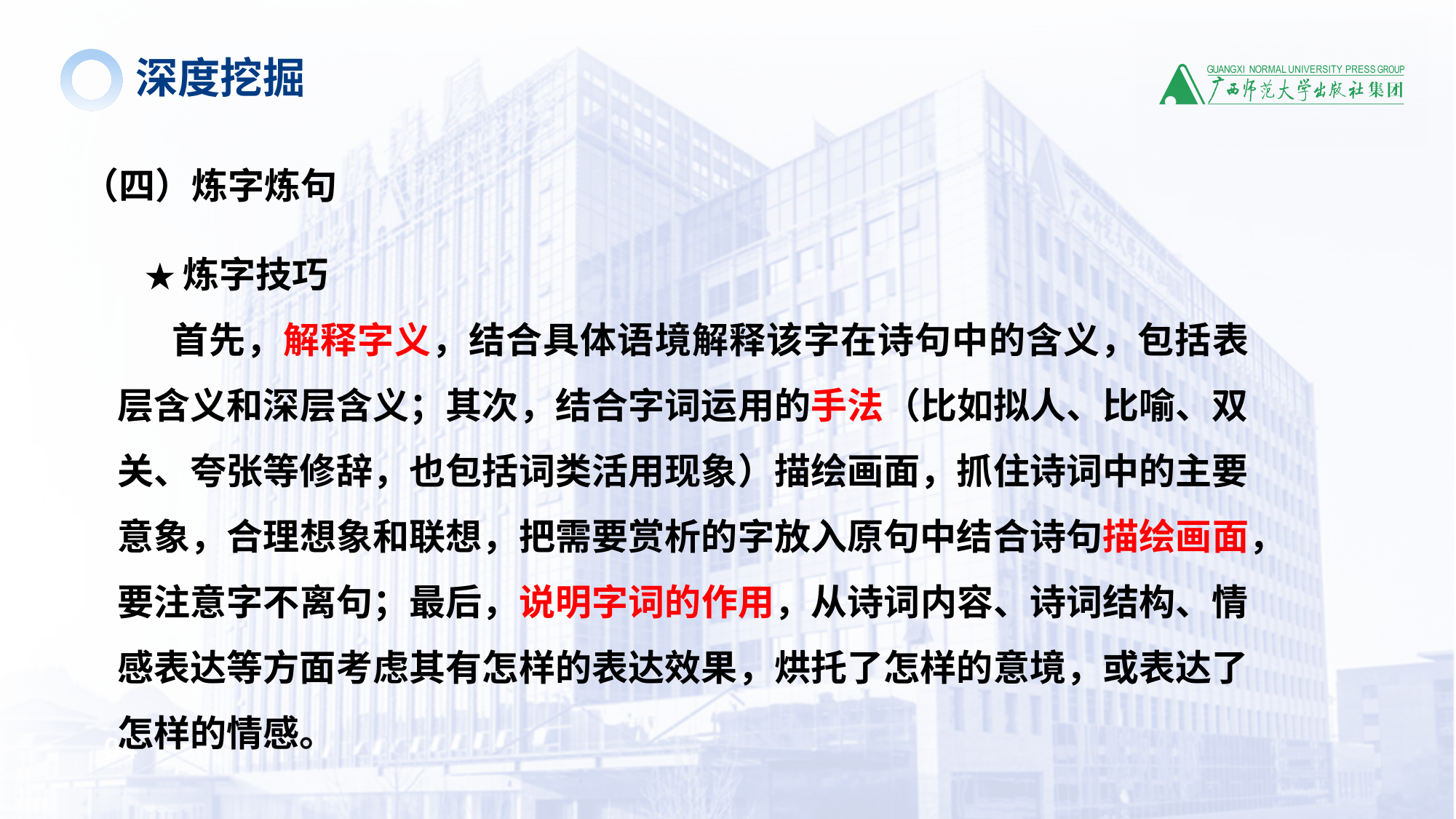

深度挖掘

（四）炼字炼句
    ★炼字技巧
     首先，解释字义，结合具体语境解释该字在诗句中的含义，包括表层含义和深层含义；其次，结合字词运用的手法（比如拟人、比喻、双关、夸张等修辞，也包括词类活用现象）描绘画面，抓住诗词中的主要意象，合理想象和联想，把需要赏析的字放入原句中结合诗句描绘画面，要注意字不离句；最后，说明字词的作用，从诗词内容、诗词结构、情感表达等方面考虑其有怎样的表达效果，烘托了怎样的意境，或表达了怎样的情感。
04